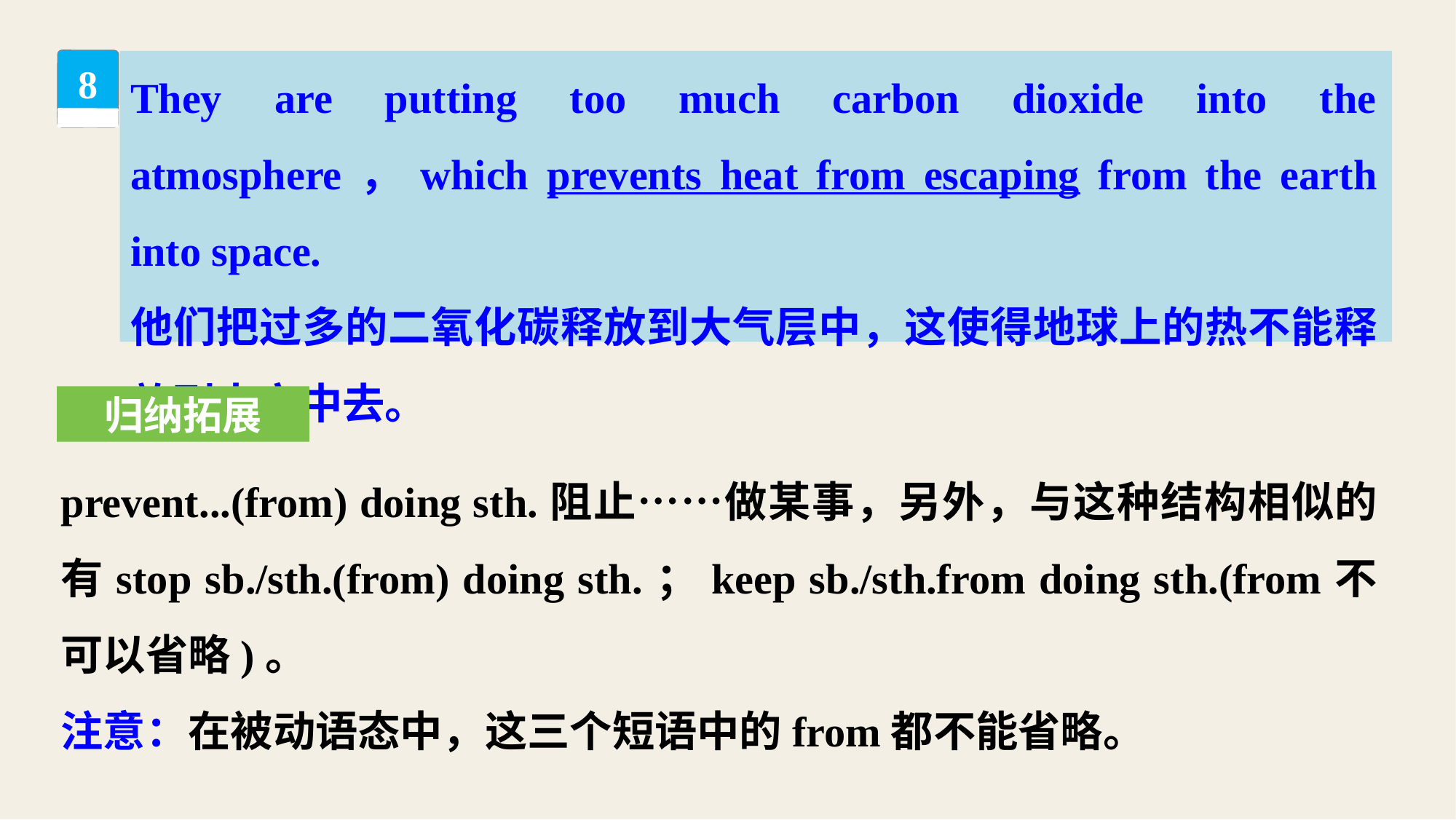

They are putting too much carbon dioxide into the atmosphere，which prevents heat from escaping from the earth into space.
他们把过多的二氧化碳释放到大气层中，这使得地球上的热不能释放到太空中去。

8

归纳拓展
prevent...(from) doing sth.阻止……做某事，另外，与这种结构相似的有stop sb./sth.(from) doing sth.；keep sb./sth.from doing sth.(from不可以省略)。
注意：在被动语态中，这三个短语中的from都不能省略。